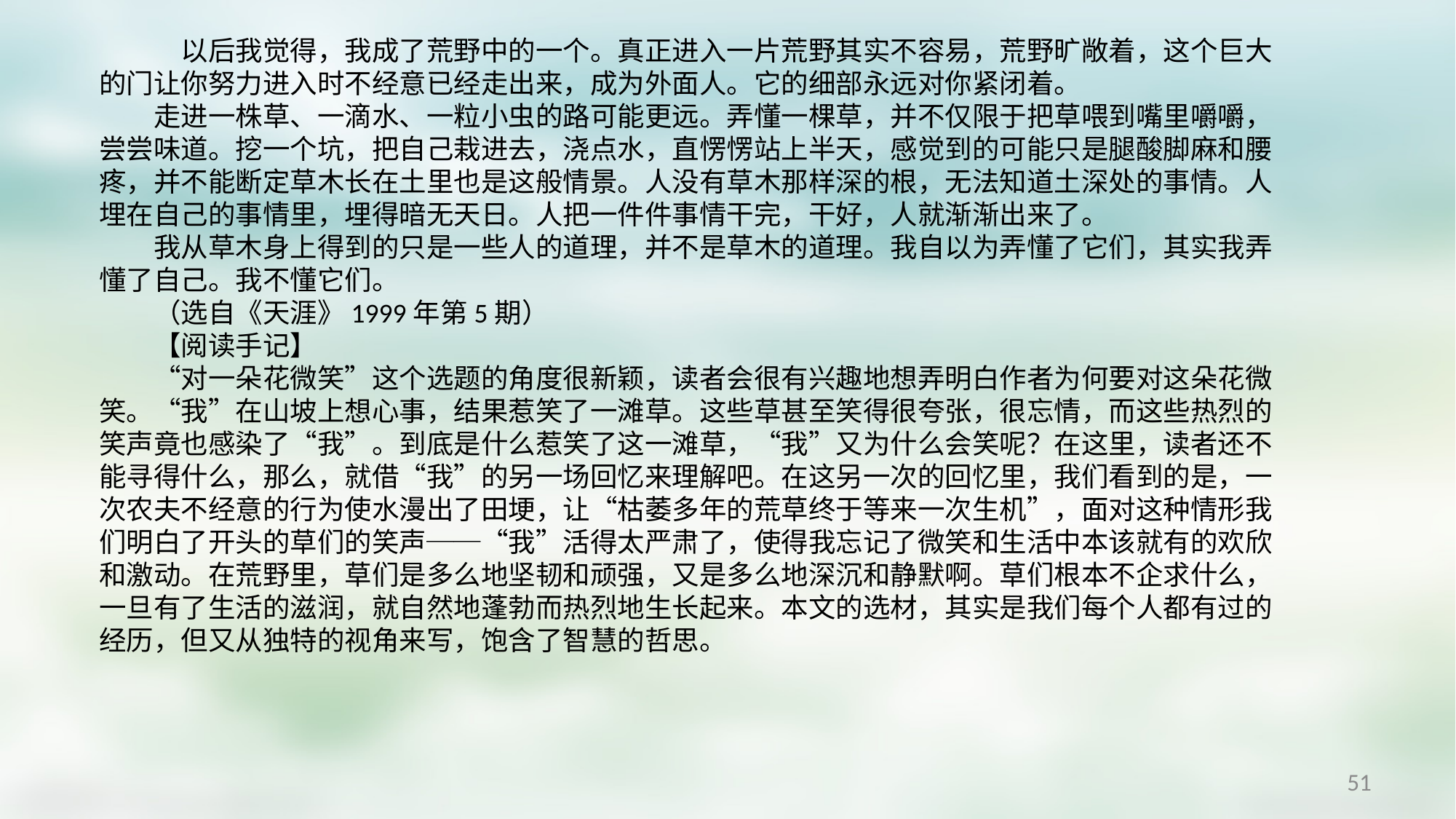

以后我觉得，我成了荒野中的一个。真正进入一片荒野其实不容易，荒野旷敞着，这个巨大的门让你努力进入时不经意已经走出来，成为外面人。它的细部永远对你紧闭着。
　　走进一株草、一滴水、一粒小虫的路可能更远。弄懂一棵草，并不仅限于把草喂到嘴里嚼嚼，尝尝味道。挖一个坑，把自己栽进去，浇点水，直愣愣站上半天，感觉到的可能只是腿酸脚麻和腰疼，并不能断定草木长在土里也是这般情景。人没有草木那样深的根，无法知道土深处的事情。人埋在自己的事情里，埋得暗无天日。人把一件件事情干完，干好，人就渐渐出来了。
　　我从草木身上得到的只是一些人的道理，并不是草木的道理。我自以为弄懂了它们，其实我弄懂了自己。我不懂它们。
　　（选自《天涯》1999年第5期）
　　【阅读手记】
　　“对一朵花微笑”这个选题的角度很新颖，读者会很有兴趣地想弄明白作者为何要对这朵花微笑。“我”在山坡上想心事，结果惹笑了一滩草。这些草甚至笑得很夸张，很忘情，而这些热烈的笑声竟也感染了“我”。到底是什么惹笑了这一滩草，“我”又为什么会笑呢？在这里，读者还不能寻得什么，那么，就借“我”的另一场回忆来理解吧。在这另一次的回忆里，我们看到的是，一次农夫不经意的行为使水漫出了田埂，让“枯萎多年的荒草终于等来一次生机”，面对这种情形我们明白了开头的草们的笑声──“我”活得太严肃了，使得我忘记了微笑和生活中本该就有的欢欣和激动。在荒野里，草们是多么地坚韧和顽强，又是多么地深沉和静默啊。草们根本不企求什么，一旦有了生活的滋润，就自然地蓬勃而热烈地生长起来。本文的选材，其实是我们每个人都有过的经历，但又从独特的视角来写，饱含了智慧的哲思。
51